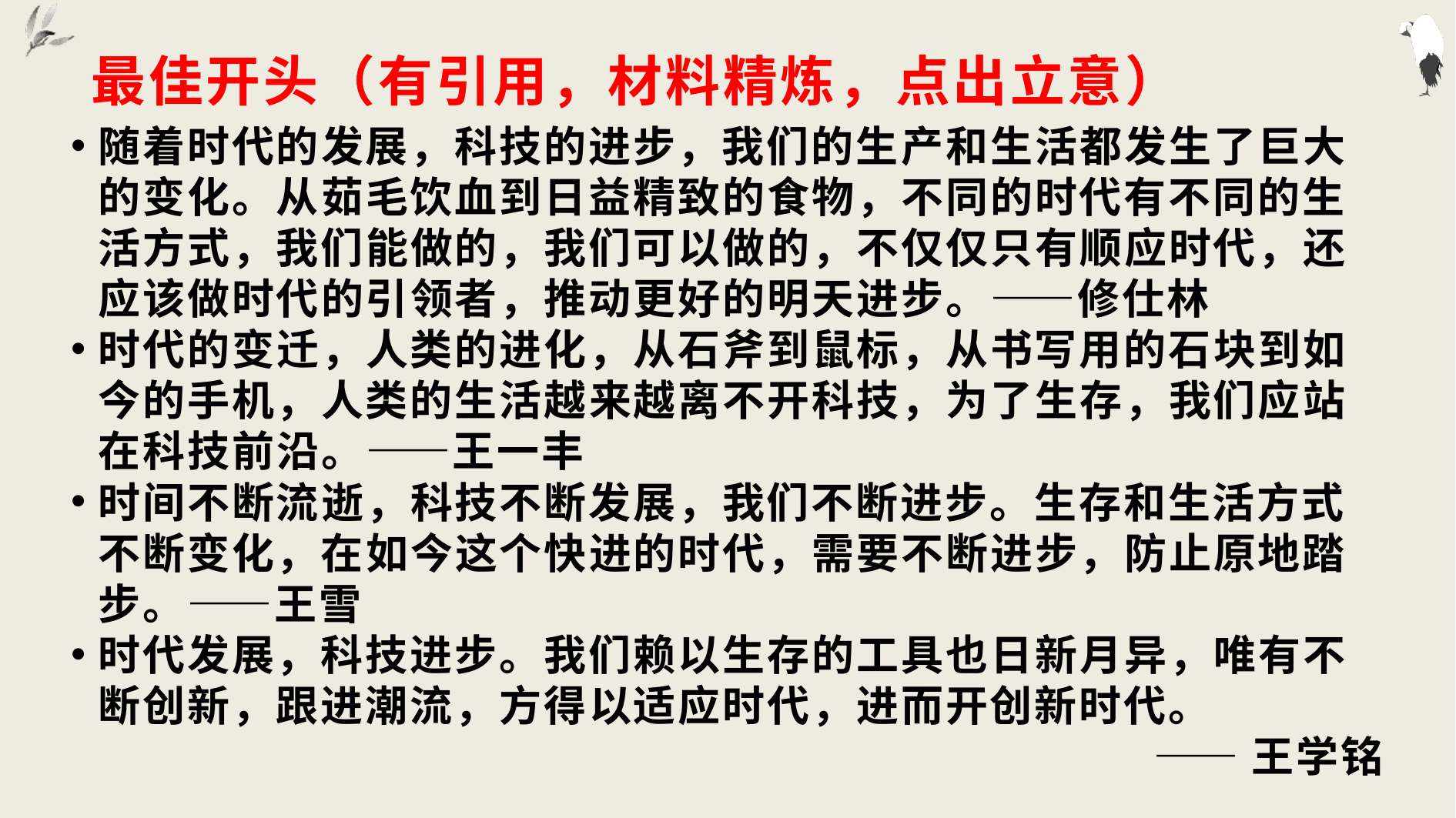

# 最佳开头（有引用，材料精炼，点出立意）
随着时代的发展，科技的进步，我们的生产和生活都发生了巨大的变化。从茹毛饮血到日益精致的食物，不同的时代有不同的生活方式，我们能做的，我们可以做的，不仅仅只有顺应时代，还应该做时代的引领者，推动更好的明天进步。——修仕林
时代的变迁，人类的进化，从石斧到鼠标，从书写用的石块到如今的手机，人类的生活越来越离不开科技，为了生存，我们应站在科技前沿。——王一丰
时间不断流逝，科技不断发展，我们不断进步。生存和生活方式不断变化，在如今这个快进的时代，需要不断进步，防止原地踏步。——王雪
时代发展，科技进步。我们赖以生存的工具也日新月异，唯有不断创新，跟进潮流，方得以适应时代，进而开创新时代。
              ——王学铭